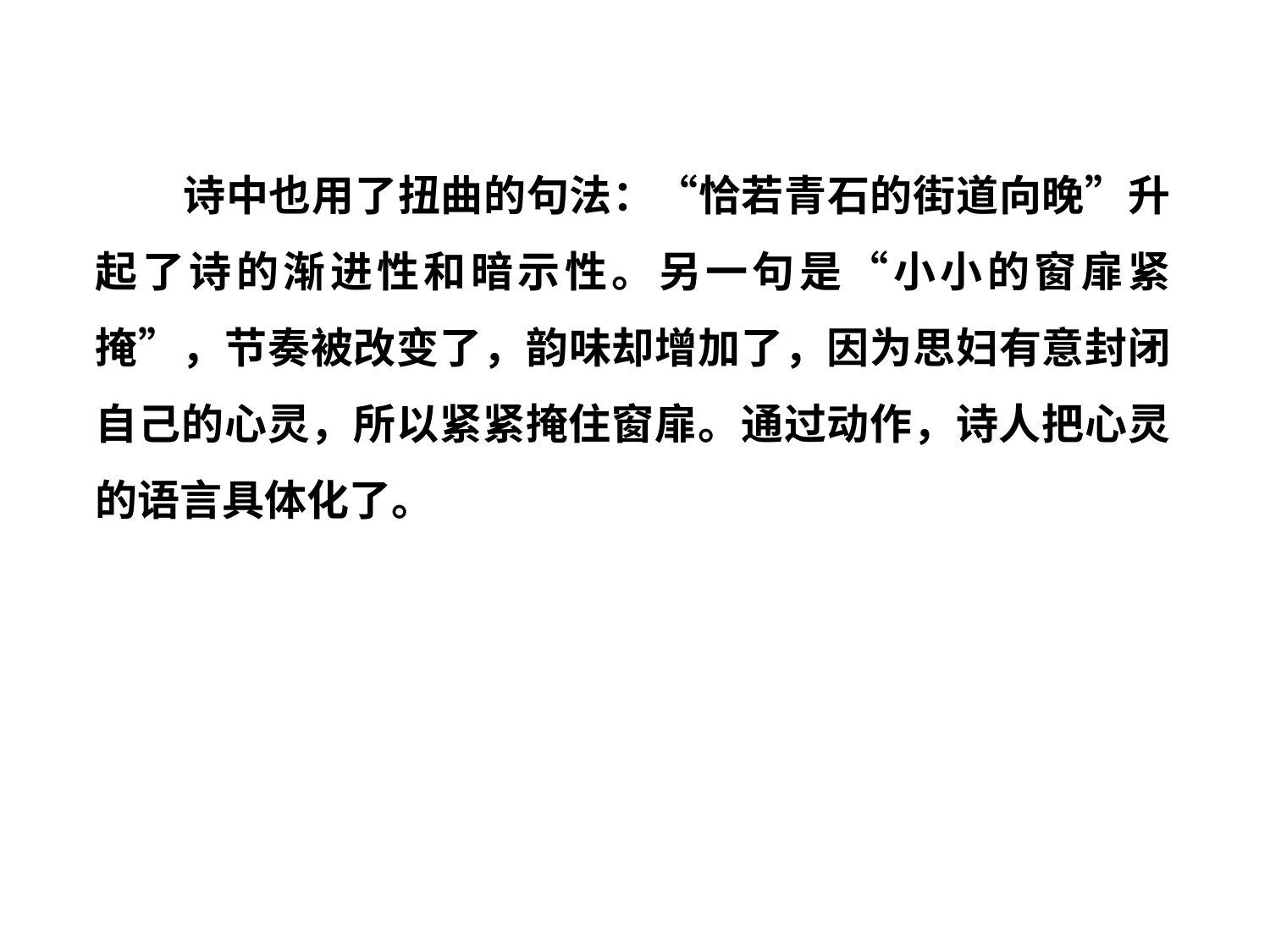

诗中也用了扭曲的句法：“恰若青石的街道向晚”升起了诗的渐进性和暗示性。另一句是“小小的窗扉紧掩”，节奏被改变了，韵味却增加了，因为思妇有意封闭自己的心灵，所以紧紧掩住窗扉。通过动作，诗人把心灵的语言具体化了。